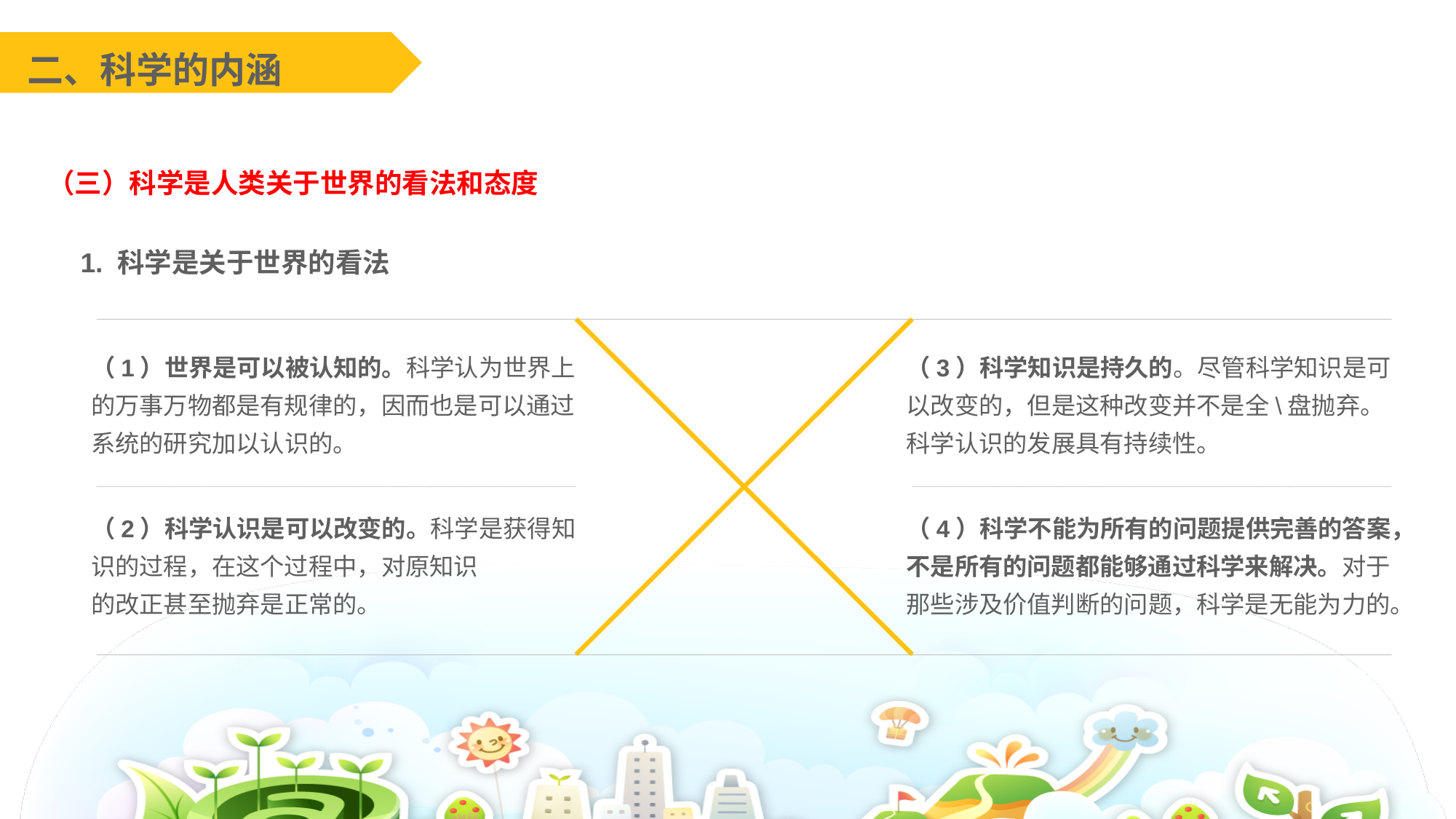

二、科学的内涵

（三）科学是人类关于世界的看法和态度
1. 科学是关于世界的看法
（1）世界是可以被认知的。科学认为世界上的万事万物都是有规律的，因而也是可以通过系统的研究加以认识的。
（3）科学知识是持久的。尽管科学知识是可以改变的，但是这种改变并不是全\盘抛弃。科学认识的发展具有持续性。
（2）科学认识是可以改变的。科学是获得知识的过程，在这个过程中，对原知识
的改正甚至抛弃是正常的。
（4）科学不能为所有的问题提供完善的答案，不是所有的问题都能够通过科学来解决。对于那些涉及价值判断的问题，科学是无能为力的。